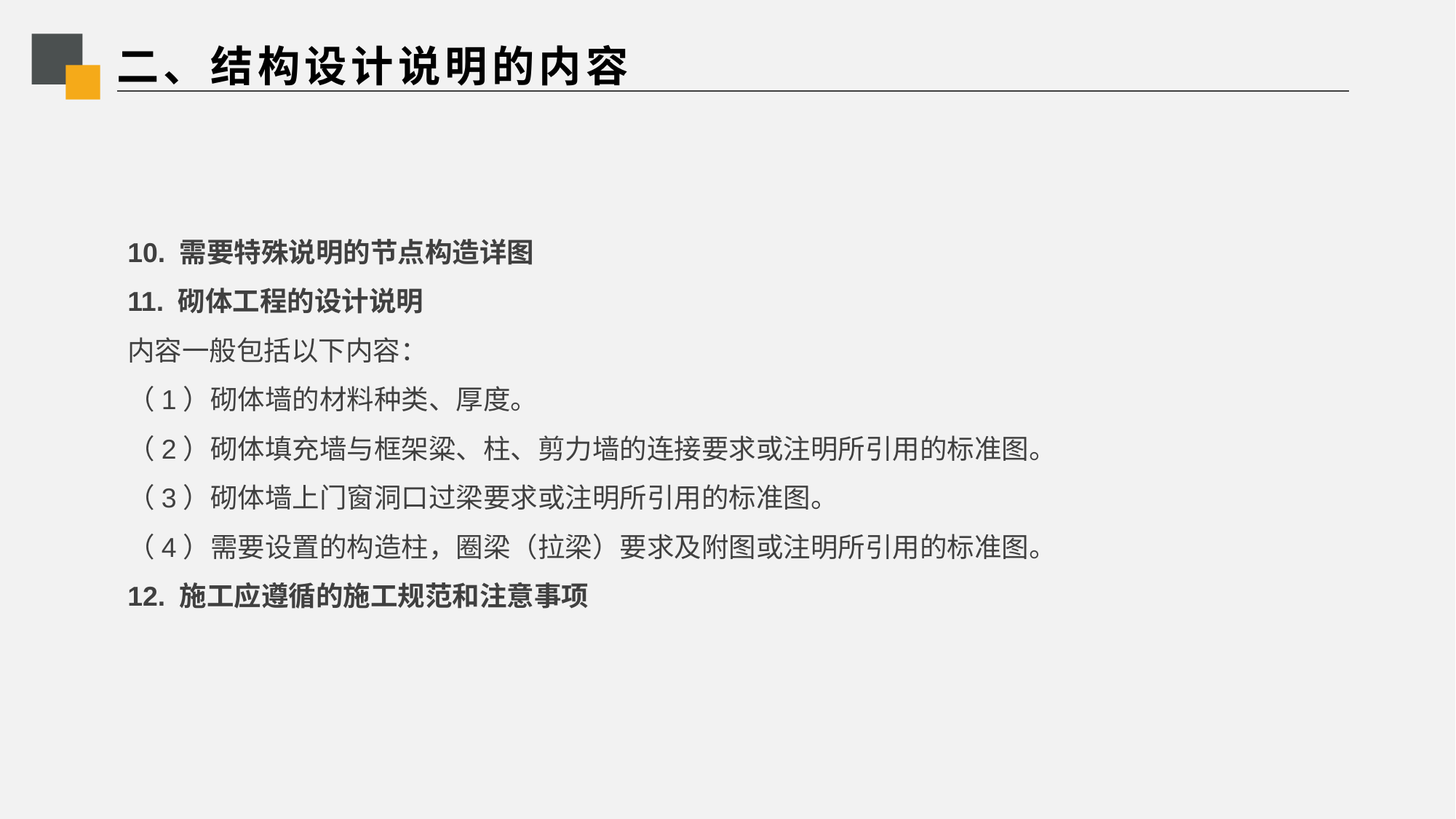

# 二、结构设计说明的内容
10. 需要特殊说明的节点构造详图
11. 砌体工程的设计说明
内容一般包括以下内容：
（1）砌体墙的材料种类、厚度。
（2）砌体填充墙与框架粱、柱、剪力墙的连接要求或注明所引用的标准图。
（3）砌体墙上门窗洞口过梁要求或注明所引用的标准图。
（4）需要设置的构造柱，圈梁（拉梁）要求及附图或注明所引用的标准图。
12. 施工应遵循的施工规范和注意事项